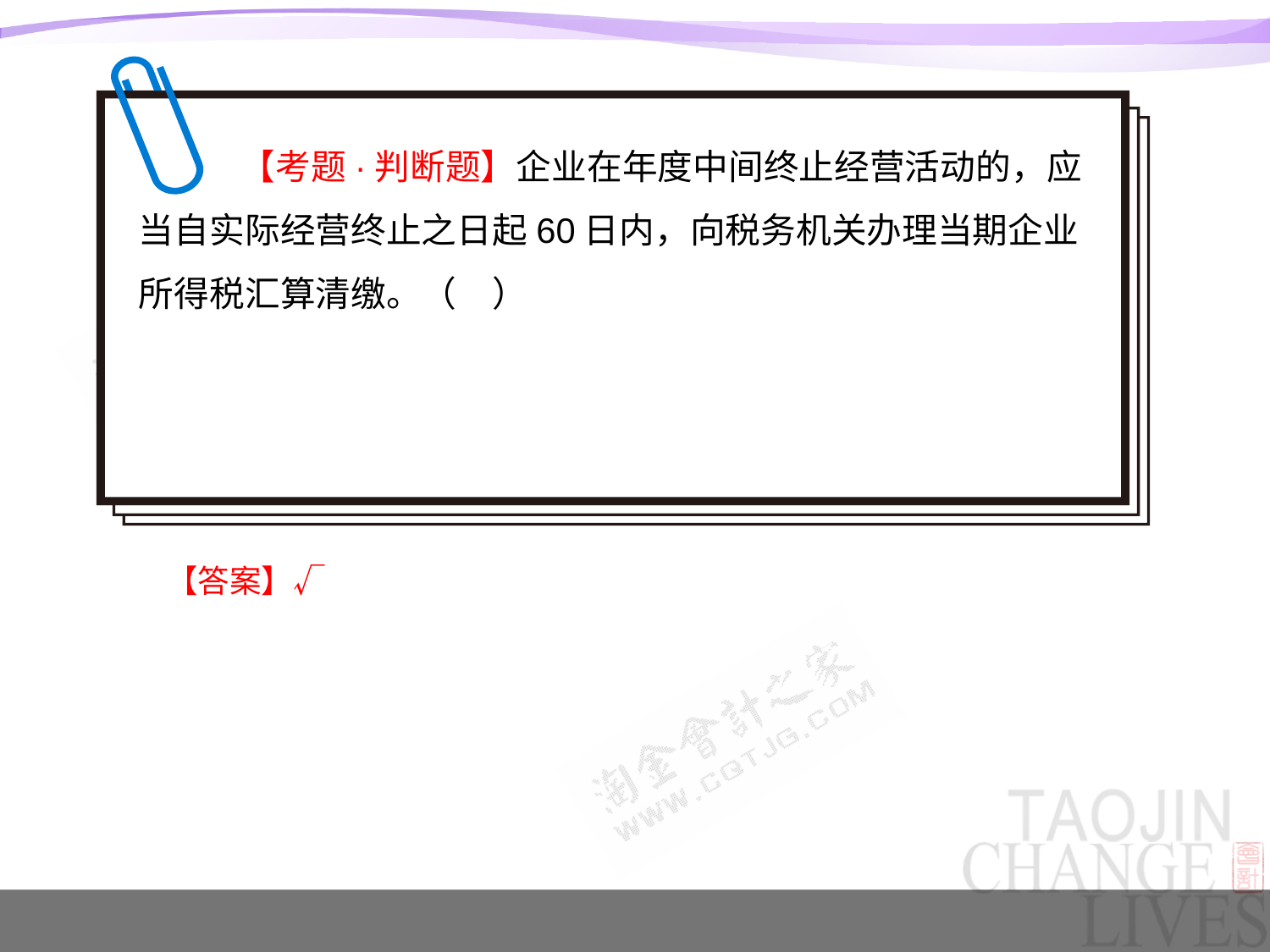

【考题·判断题】企业在年度中间终止经营活动的，应当自实际经营终止之日起60日内，向税务机关办理当期企业所得税汇算清缴。（　）

【答案】√